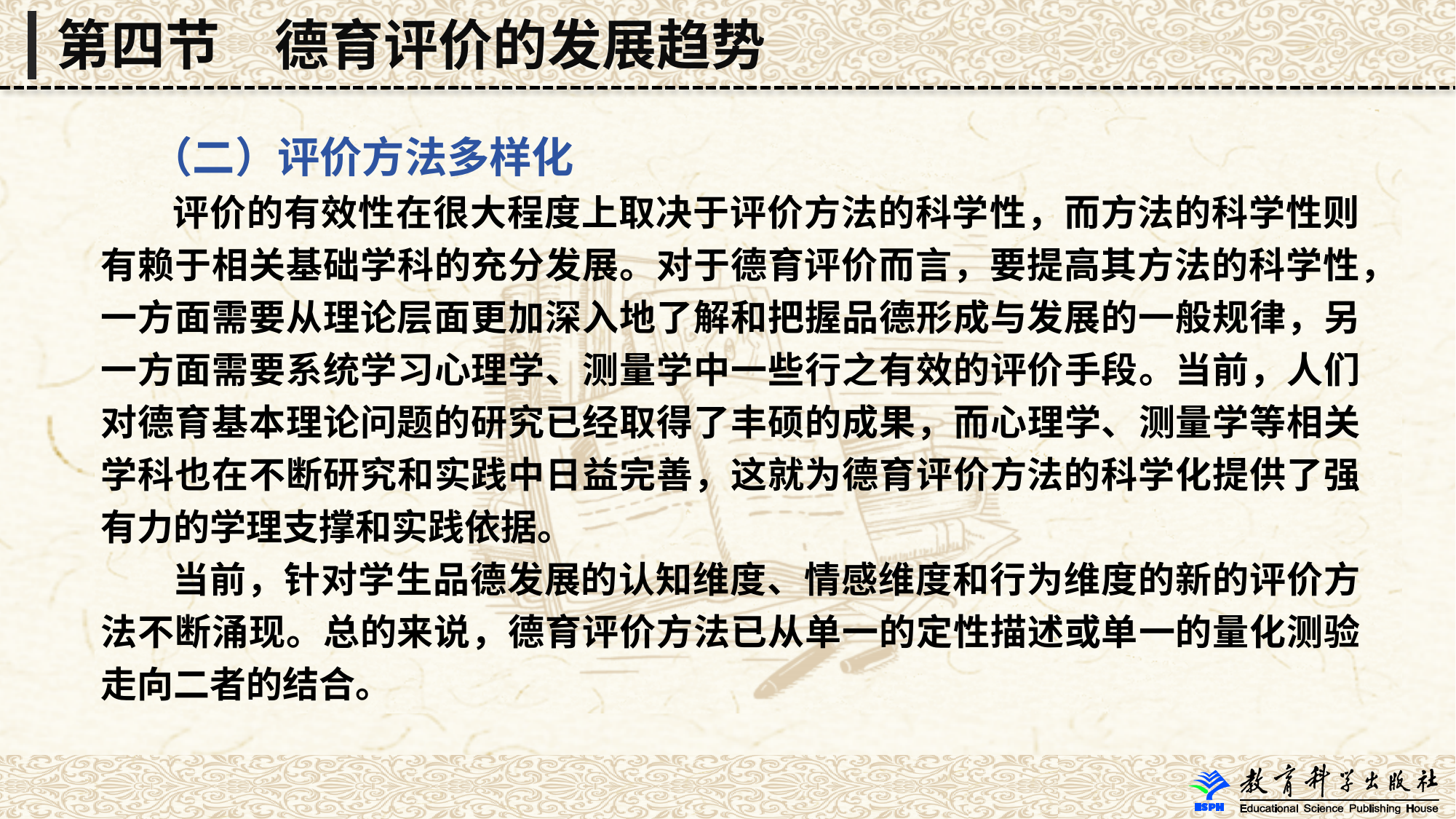

第四节　德育评价的发展趋势
     （二）评价方法多样化
       评价的有效性在很大程度上取决于评价方法的科学性，而方法的科学性则有赖于相关基础学科的充分发展。对于德育评价而言，要提高其方法的科学性，一方面需要从理论层面更加深入地了解和把握品德形成与发展的一般规律，另一方面需要系统学习心理学、测量学中一些行之有效的评价手段。当前，人们对德育基本理论问题的研究已经取得了丰硕的成果，而心理学、测量学等相关学科也在不断研究和实践中日益完善，这就为德育评价方法的科学化提供了强有力的学理支撑和实践依据。
       当前，针对学生品德发展的认知维度、情感维度和行为维度的新的评价方法不断涌现。总的来说，德育评价方法已从单一的定性描述或单一的量化测验走向二者的结合。